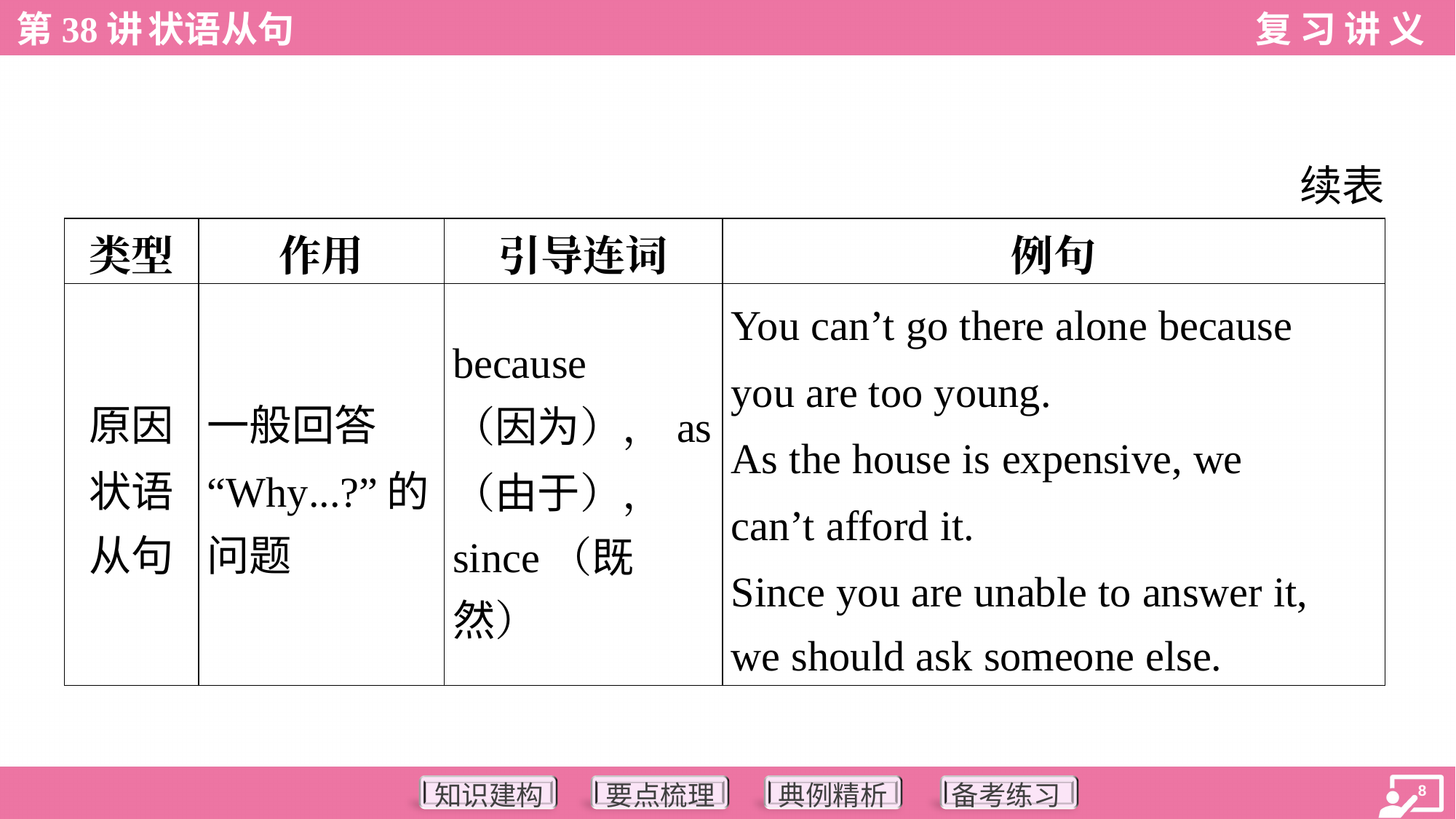

续表
| 类型 | 作用 | 引导连词 | 例句 |
| --- | --- | --- | --- |
| 原因 状语 从句 | 一般回答 “Why...?”的 问题 | because （因为），as （由于）， since（既然） | You can’t go there alone because you are too young. As the house is expensive, we can’t afford it. Since you are unable to answer it, we should ask someone else. |